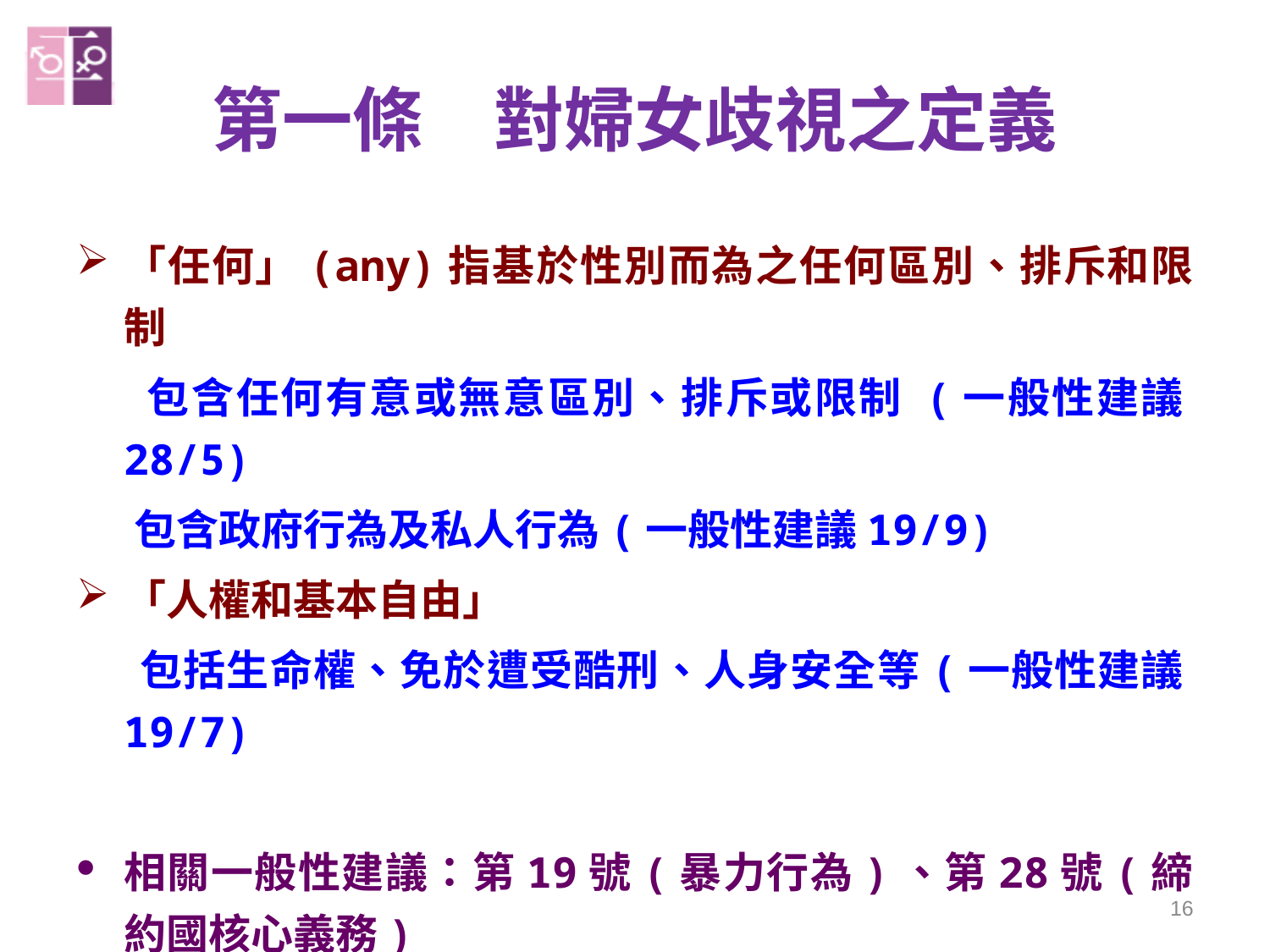

# 第一條　對婦女歧視之定義
「任何」(any)指基於性別而為之任何區別、排斥和限制
     包含任何有意或無意區別、排斥或限制 (一般性建議28/5)
     包含政府行為及私人行為(一般性建議19/9)
「人權和基本自由」
     包括生命權、免於遭受酷刑、人身安全等(一般性建議19/7)

相關一般性建議：第19號(暴力行為)、第28號(締約國核心義務)

16